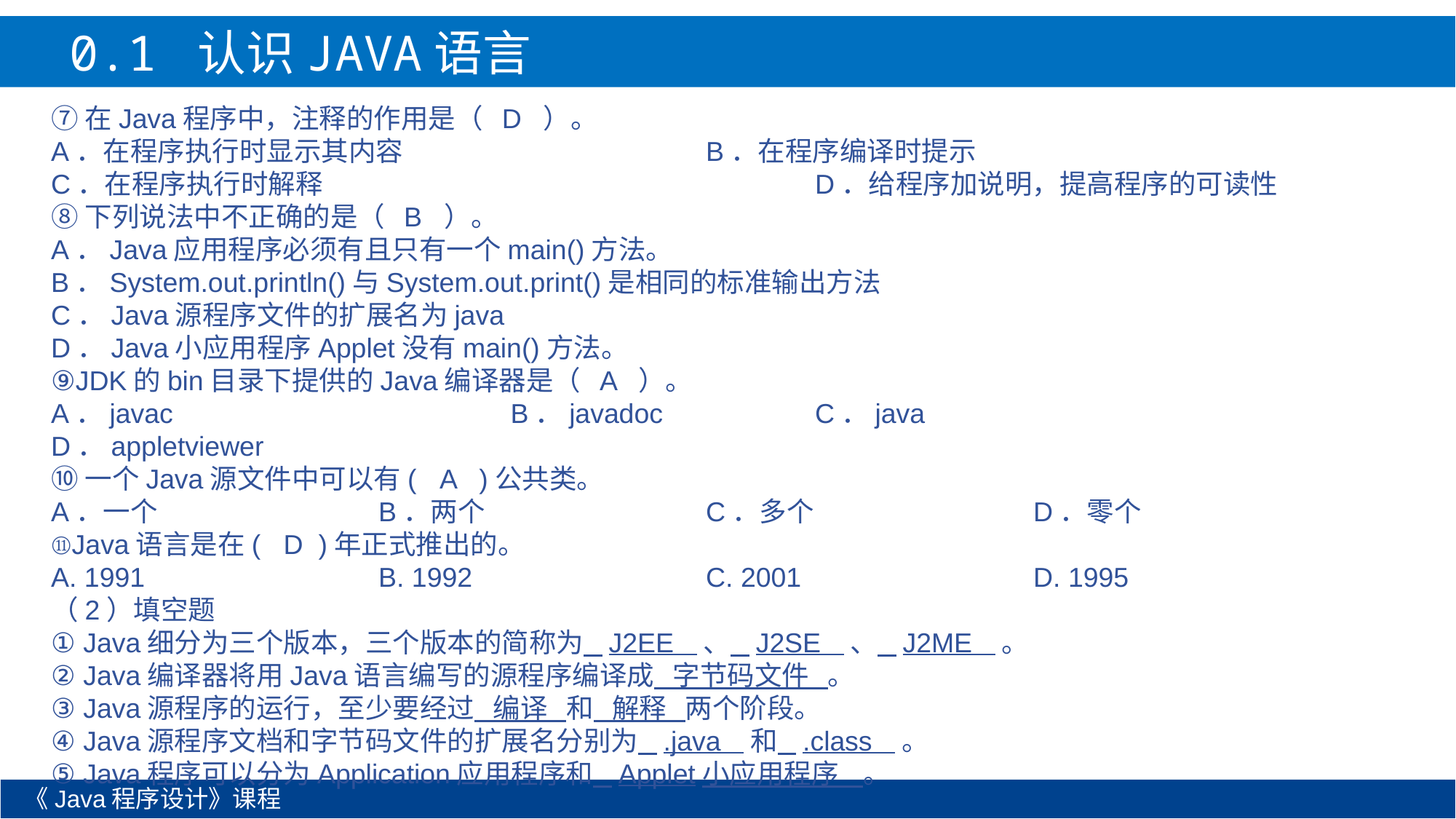

0.1 认识JAVA语言
⑦在Java程序中，注释的作用是（  D  ）。
A．在程序执行时显示其内容			B．在程序编译时提示
C．在程序执行时解释					D．给程序加说明，提高程序的可读性
⑧下列说法中不正确的是（  B  ）。
A．Java应用程序必须有且只有一个main()方法。
B．System.out.println()与System.out.print()是相同的标准输出方法
C．Java源程序文件的扩展名为java
D．Java小应用程序Applet没有main()方法。
⑨JDK的bin目录下提供的Java编译器是（  A  ）。
A．javac			   B．javadoc		C．java			D．appletviewer
⑩一个Java源文件中可以有(   A   )公共类。
A．一个			B．两个			C．多个			D．零个
⑪Java语言是在(   D  )年正式推出的。
A. 1991    		B. 1992    		C. 2001    		D. 1995
（2）填空题
① Java细分为三个版本，三个版本的简称为   J2EE   、   J2SE   、   J2ME   。
② Java编译器将用Java语言编写的源程序编译成   字节码文件   。
③ Java源程序的运行，至少要经过   编译   和   解释   两个阶段。
④ Java源程序文档和字节码文件的扩展名分别为   .java   和   .class   。
⑤ Java程序可以分为Application应用程序和   Applet小应用程序    。

《Java程序设计》课程